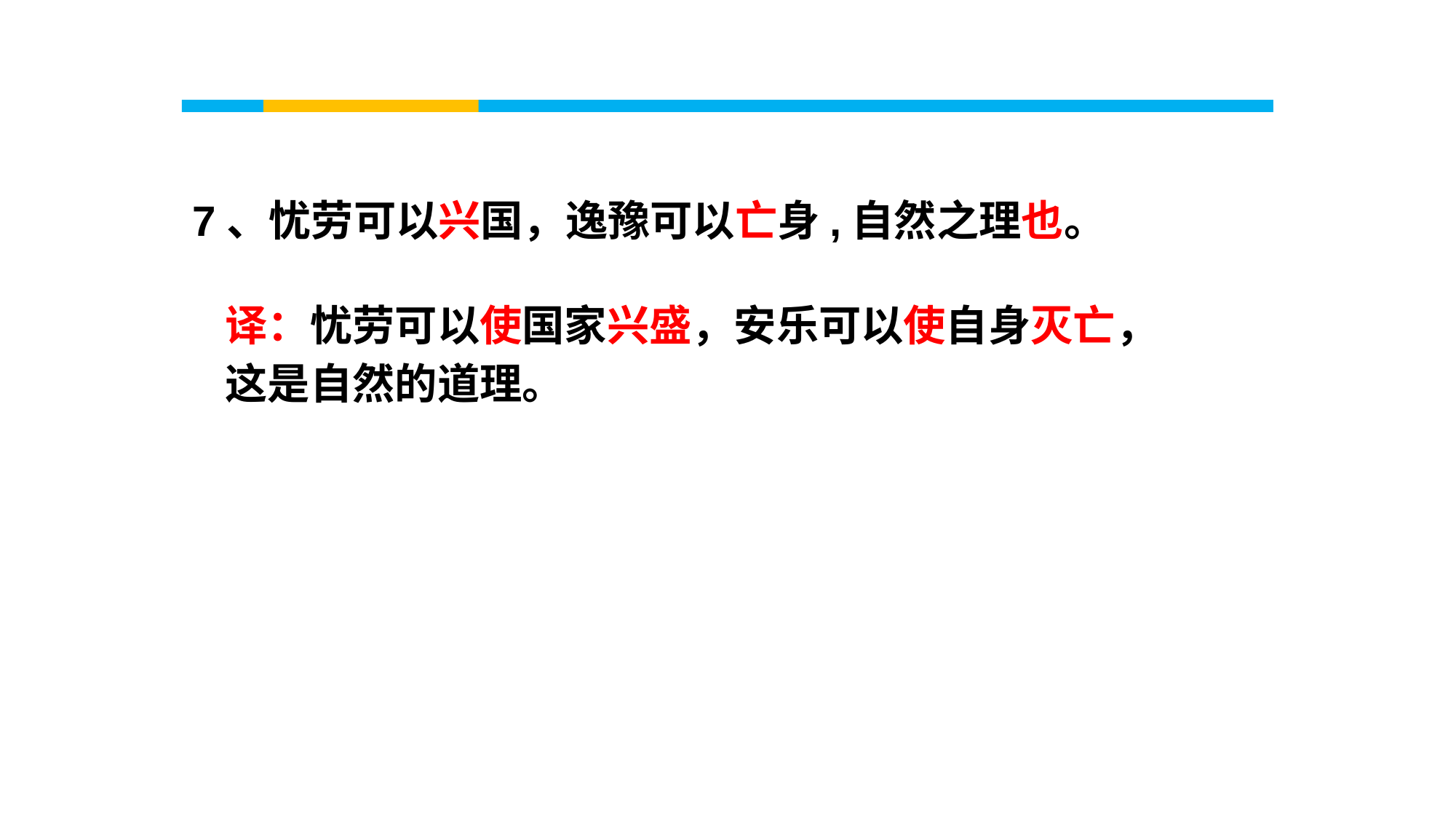

7、忧劳可以兴国，逸豫可以亡身,自然之理也。
译：忧劳可以使国家兴盛，安乐可以使自身灭亡，这是自然的道理。